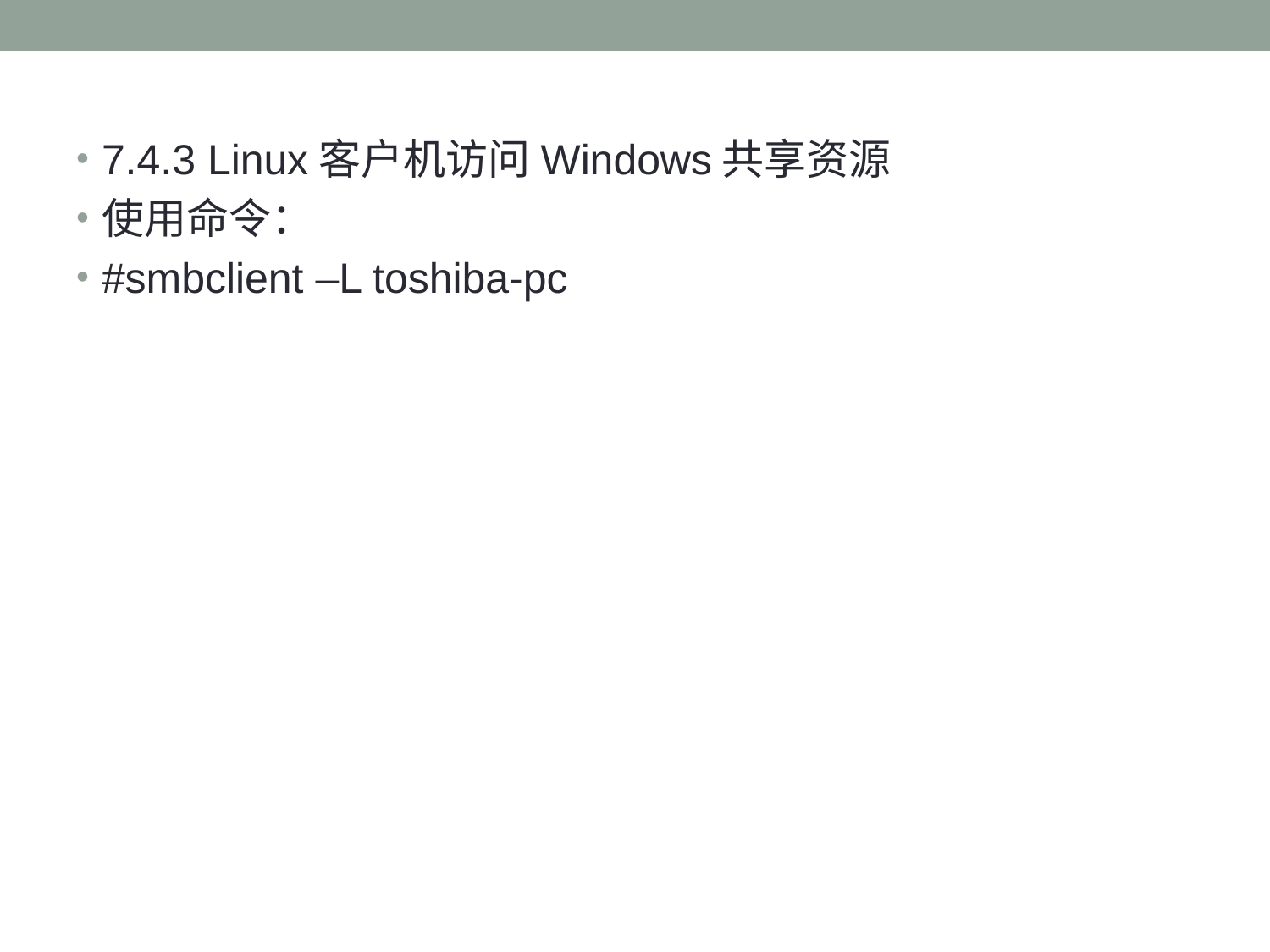

#
7.4.3 Linux客户机访问Windows共享资源
使用命令：
#smbclient –L toshiba-pc